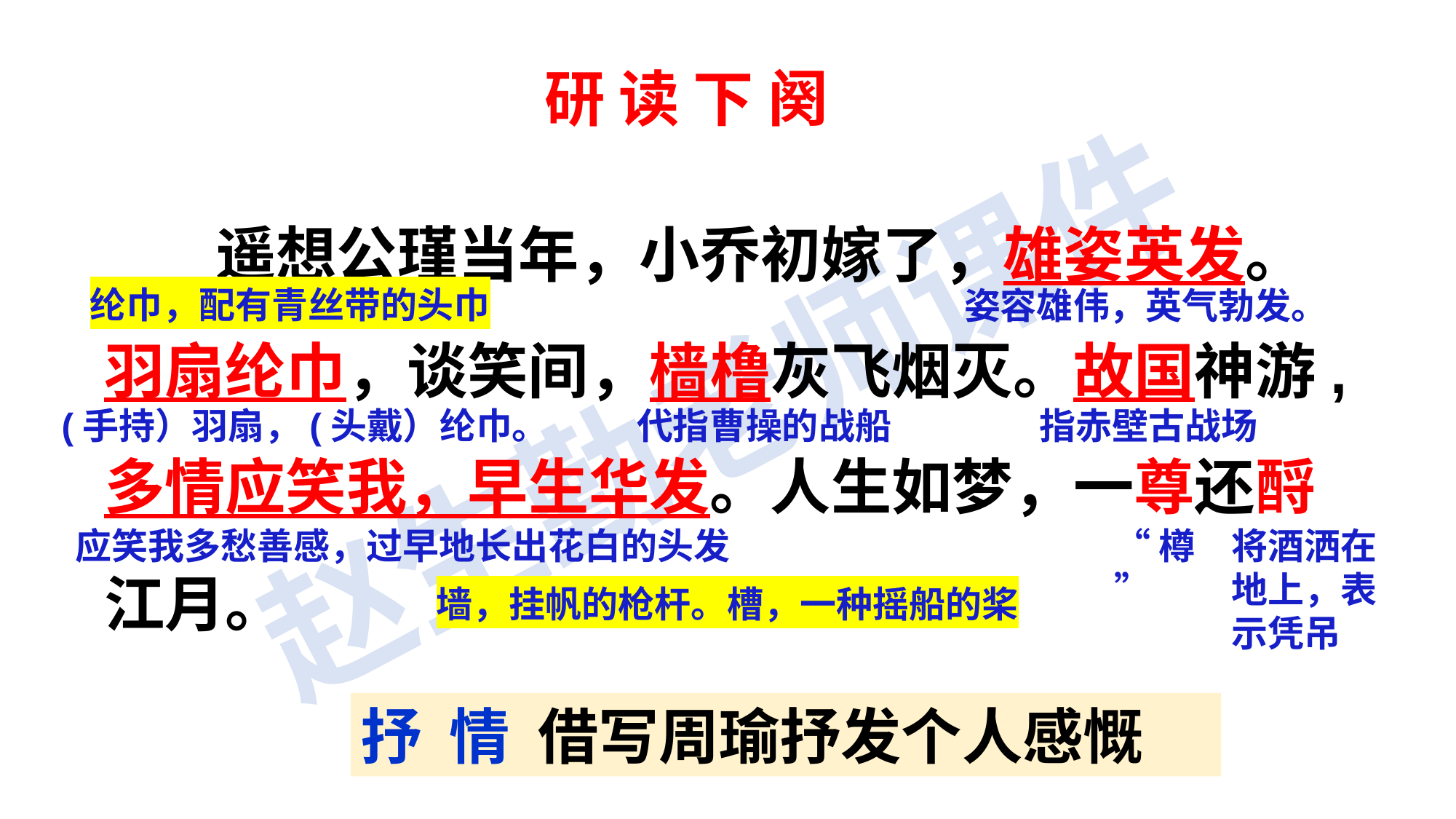

研 读 下 阕

       遥想公瑾当年，小乔初嫁了，雄姿英发。羽扇纶巾，谈笑间，樯橹灰飞烟灭。故国神游,多情应笑我，早生华发。人生如梦，一尊还酹江月。
姿容雄伟，英气勃发。
纶巾，配有青丝带的头巾
(手持）羽扇，(头戴）纶巾。
代指曹操的战船
指赤壁古战场
应笑我多愁善感，过早地长出花白的头发
“樽”
将酒洒在地上，表示凭吊
墙，挂帆的枪杆。槽，一种摇船的桨
抒  情  借写周瑜抒发个人感慨